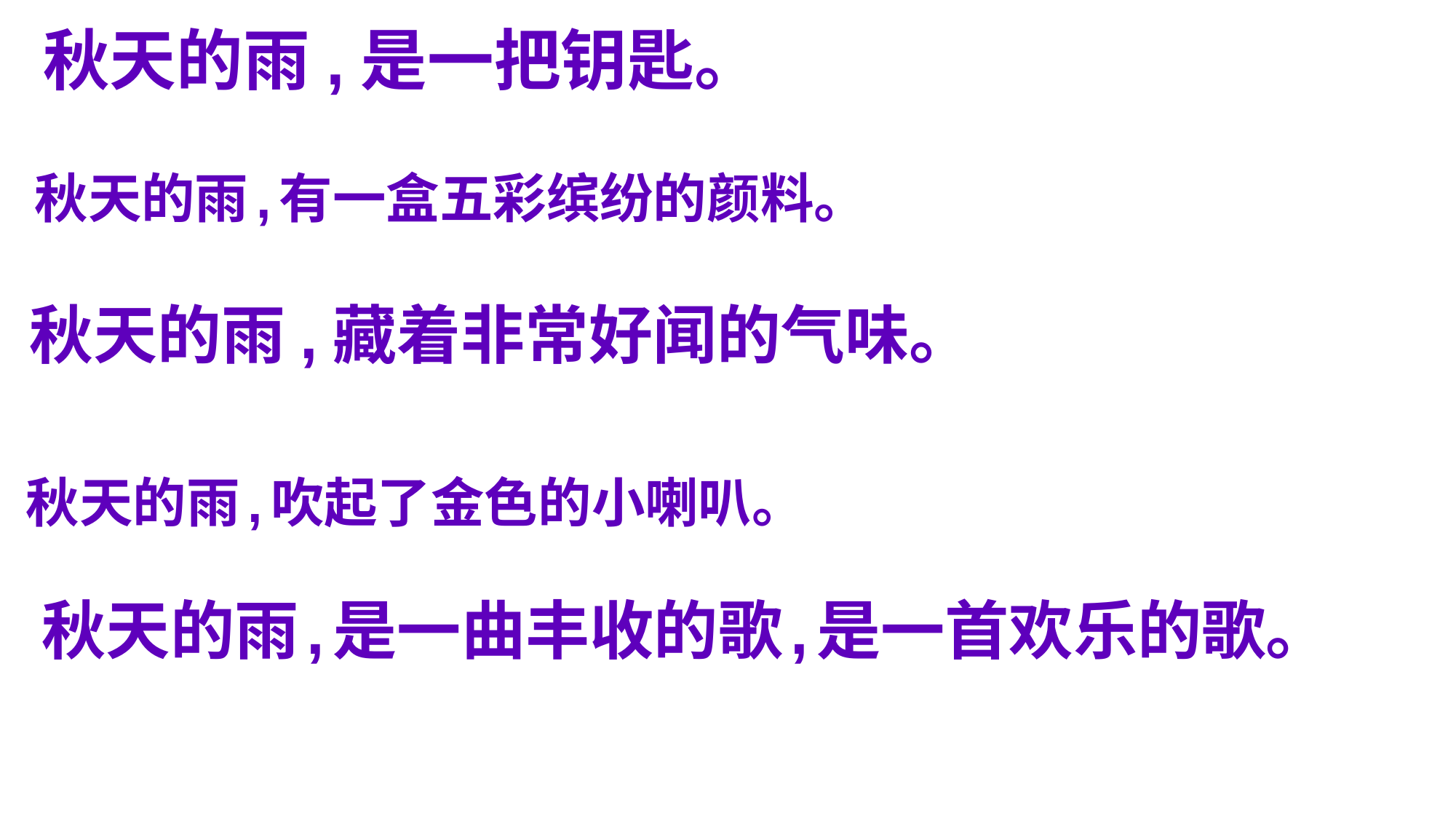

# 秋天的雨,是一把钥匙。
秋天的雨,有一盒五彩缤纷的颜料。

秋天的雨,藏着非常好闻的气味。
秋天的雨,吹起了金色的小喇叭。

秋天的雨,是一曲丰收的歌,是一首欢乐的歌。